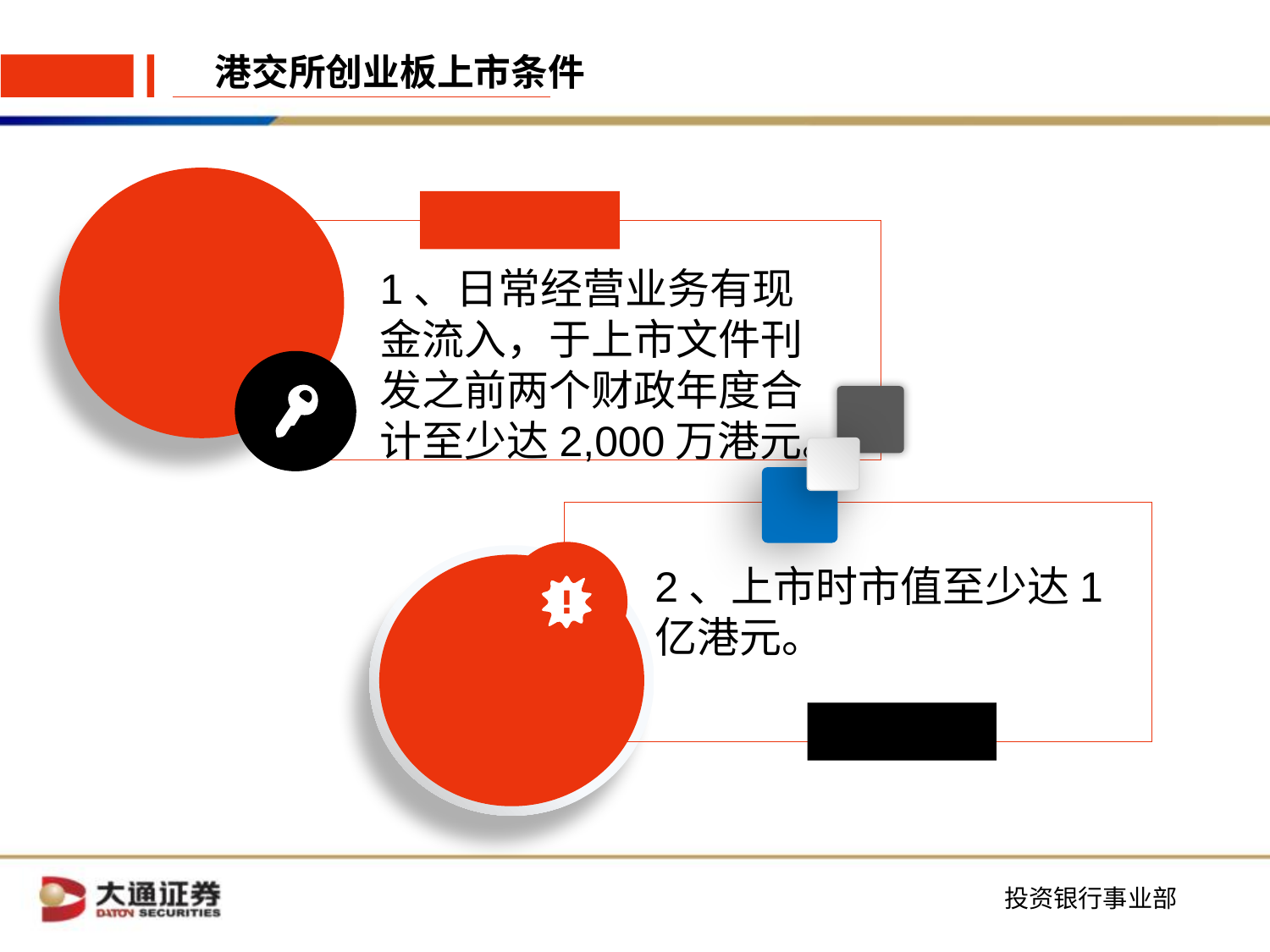

港交所创业板上市条件

1、日常经营业务有现金流入，于上市文件刊发之前两个财政年度合计至少达2,000万港元。

2、上市时市值至少达1亿港元。